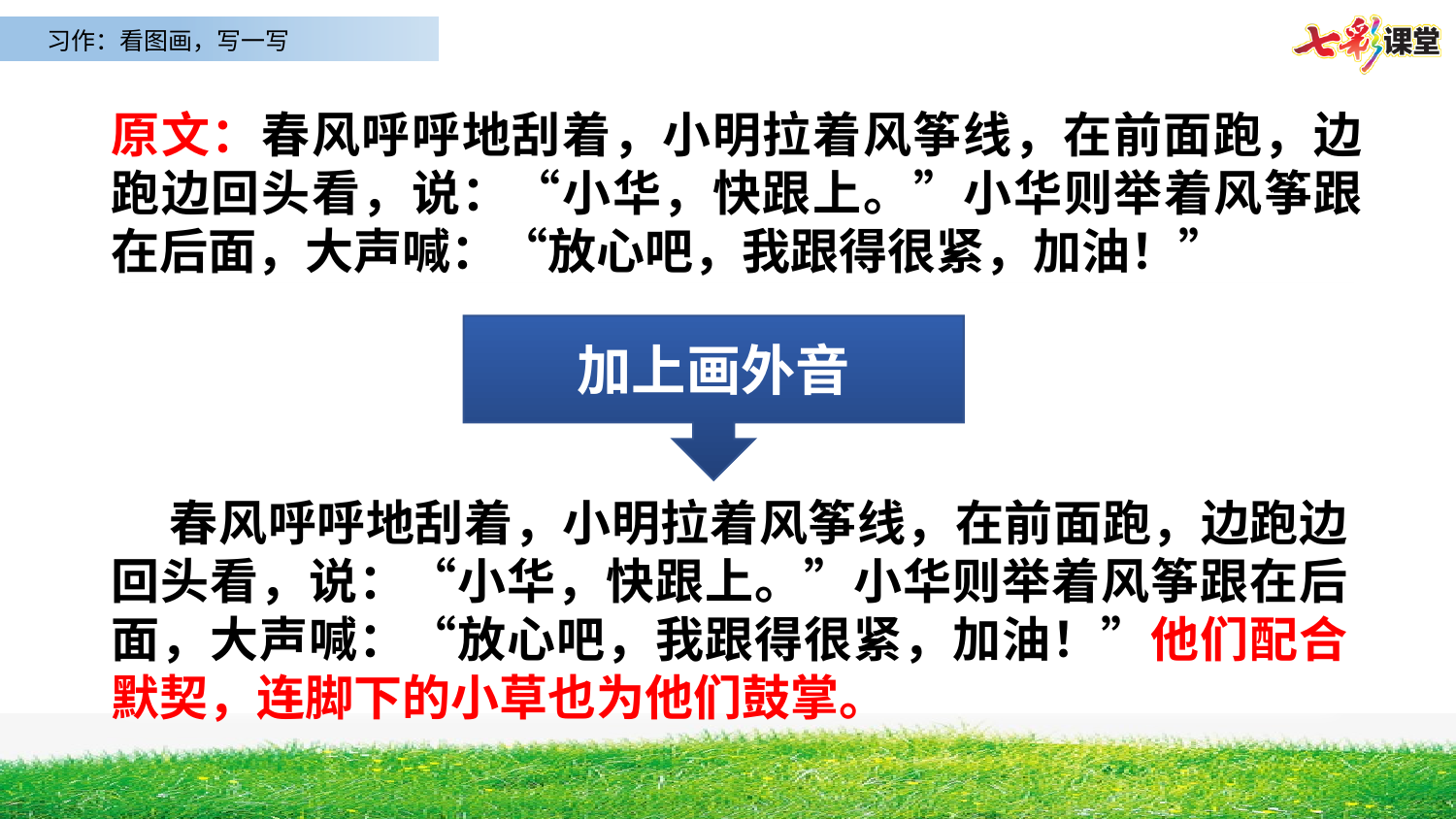

原文：春风呼呼地刮着，小明拉着风筝线，在前面跑，边跑边回头看，说：“小华，快跟上。”小华则举着风筝跟在后面，大声喊：“放心吧，我跟得很紧，加油！”
加上画外音
    春风呼呼地刮着，小明拉着风筝线，在前面跑，边跑边回头看，说：“小华，快跟上。”小华则举着风筝跟在后面，大声喊：“放心吧，我跟得很紧，加油！”他们配合默契，连脚下的小草也为他们鼓掌。